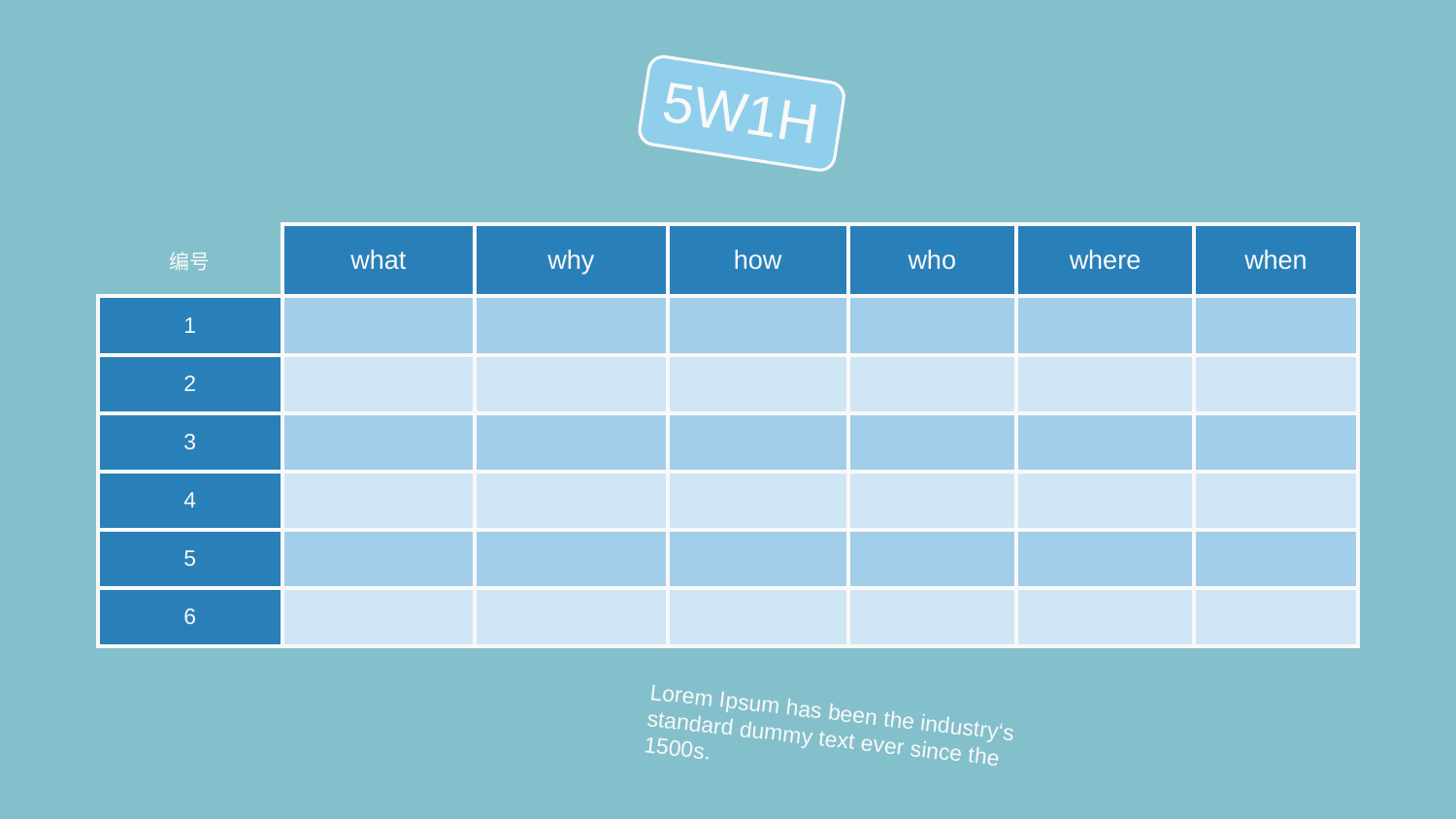

5W1H

| 编号 | what | why | how | who | where | when |
| --- | --- | --- | --- | --- | --- | --- |
| 1 |  |  |  |  |  |  |
| 2 |  |  |  |  |  |  |
| 3 |  |  |  |  |  |  |
| 4 |  |  |  |  |  |  |
| 5 |  |  |  |  |  |  |
| 6 |  |  |  |  |  |  |
Lorem Ipsum has been the industry‘s standard dummy text ever since the 1500s.